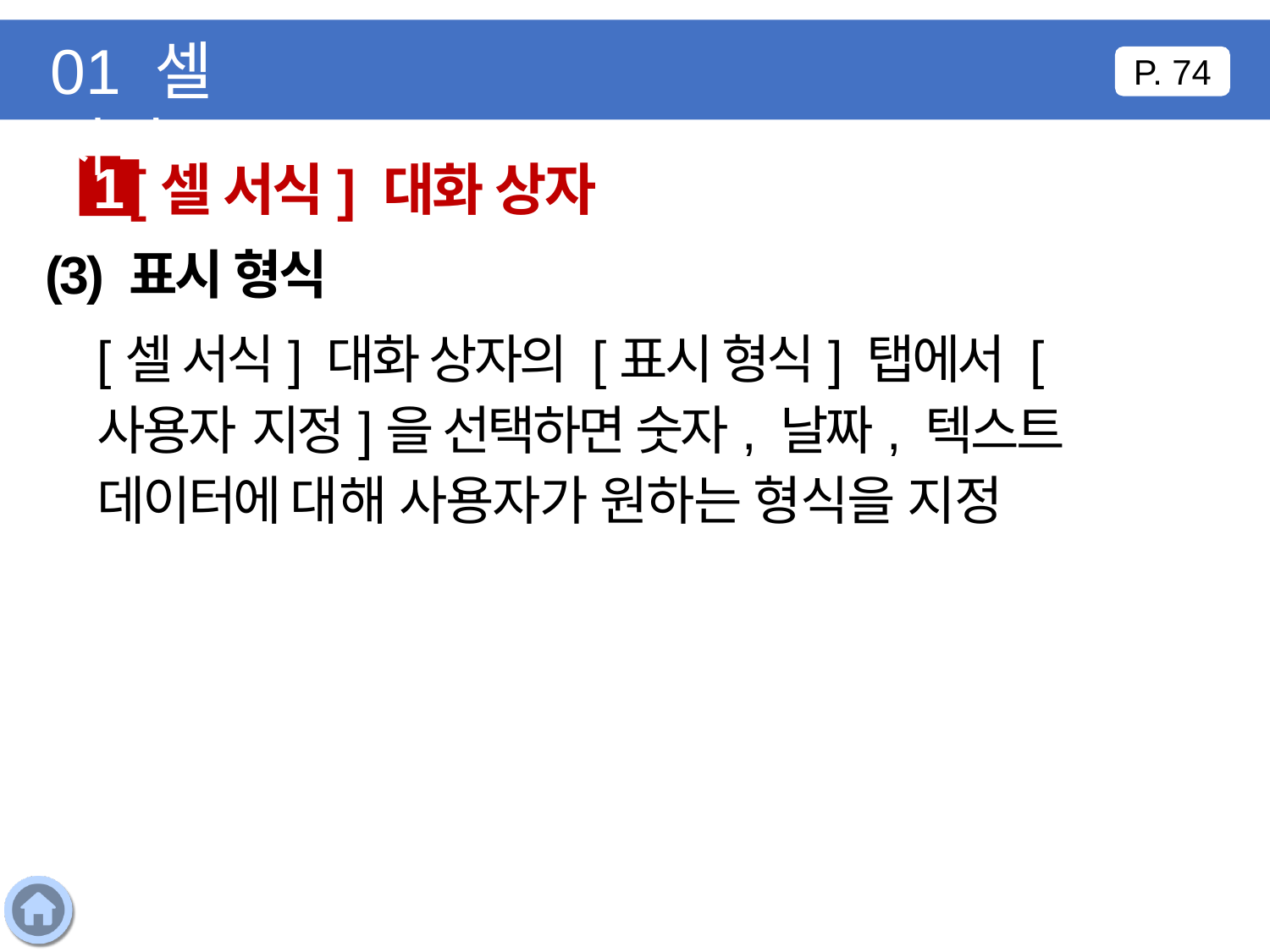

01 셀 서식
P. 74
[셀 서식] 대화 상자
1
(3) 표시 형식
[셀 서식] 대화 상자의 [표시 형식] 탭에서 [사용자 지정]을 선택하면 숫자, 날짜, 텍스트 데이터에 대해 사용자가 원하는 형식을 지정